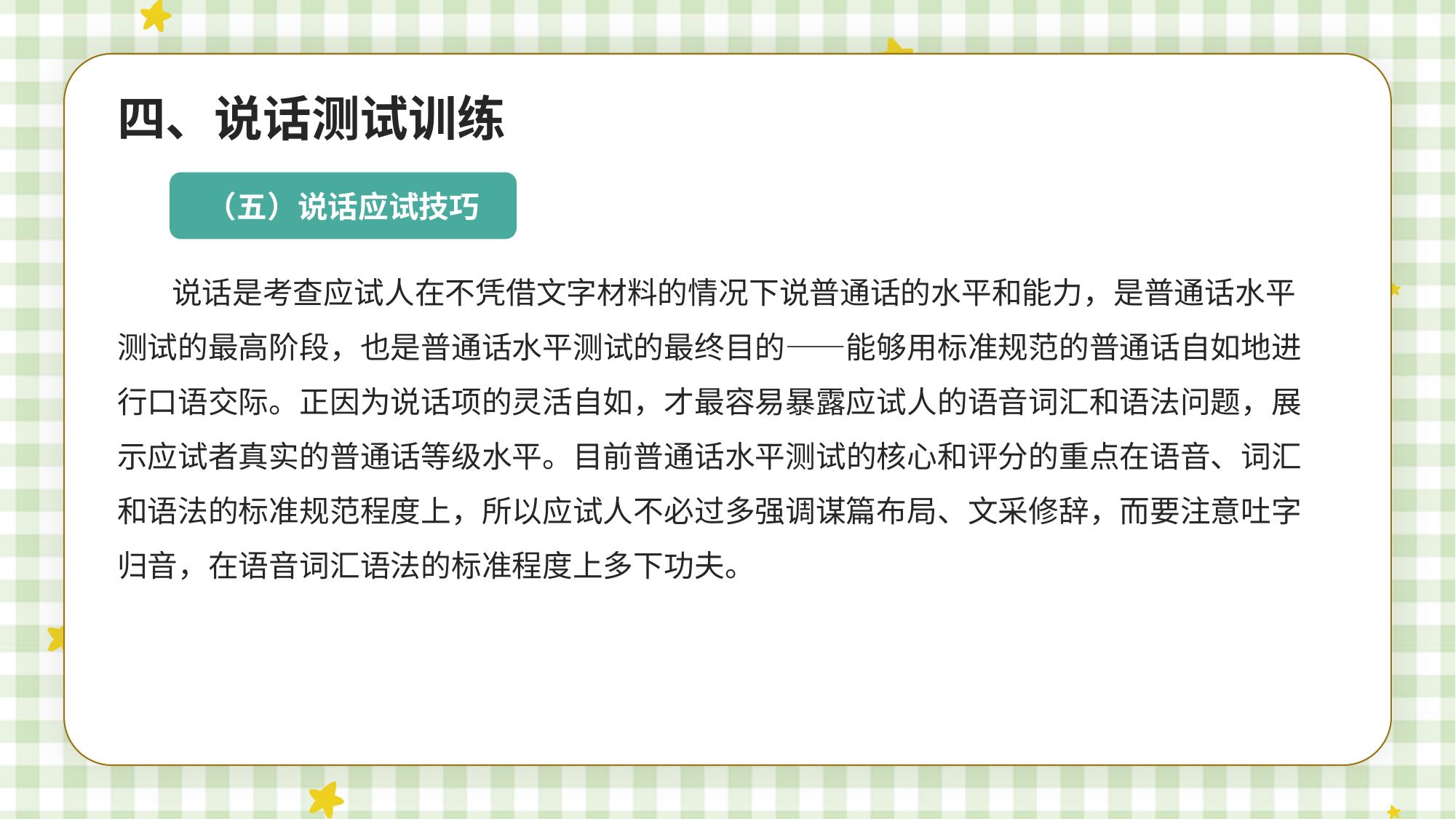

四、说话测试训练
（五）说话应试技巧
说话是考查应试人在不凭借文字材料的情况下说普通话的水平和能力，是普通话水平测试的最高阶段，也是普通话水平测试的最终目的——能够用标准规范的普通话自如地进行口语交际。正因为说话项的灵活自如，才最容易暴露应试人的语音词汇和语法问题，展示应试者真实的普通话等级水平。目前普通话水平测试的核心和评分的重点在语音、词汇和语法的标准规范程度上，所以应试人不必过多强调谋篇布局、文采修辞，而要注意吐字归音，在语音词汇语法的标准程度上多下功夫。